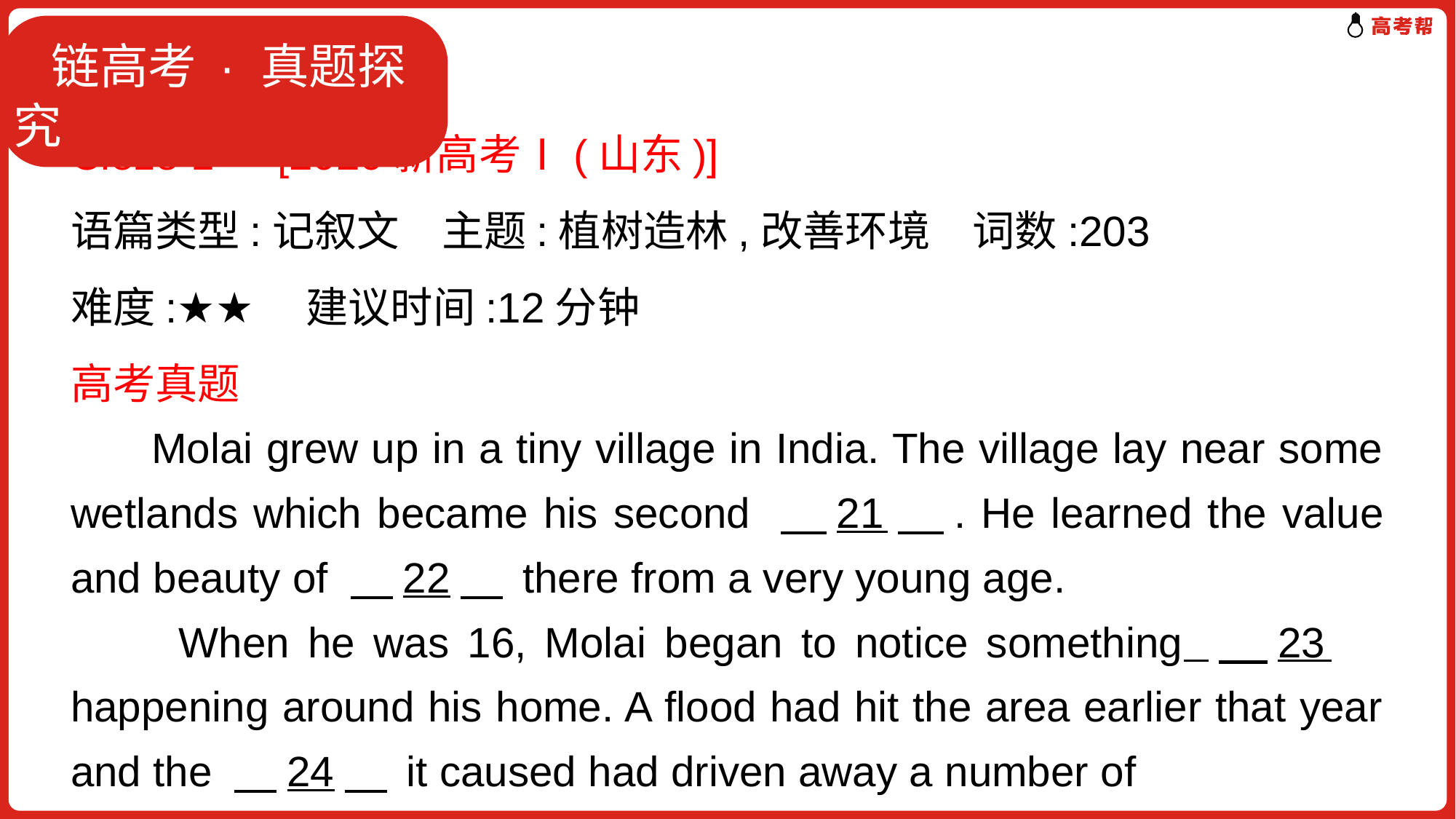

# 析考情·题型突破
  链高考 · 真题探究
Cloze 1　[2020新高考Ⅰ(山东)]
语篇类型:记叙文　主题:植树造林,改善环境　词数:203
难度:★★　建议时间:12分钟
高考真题
      Molai grew up in a tiny village in India. The village lay near some wetlands which became his second 　21　. He learned the value and beauty of 　22　 there from a very young age.
　　When he was 16, Molai began to notice something 　23　 happening around his home. A flood had hit the area earlier that year and the 　24　 it caused had driven away a number of